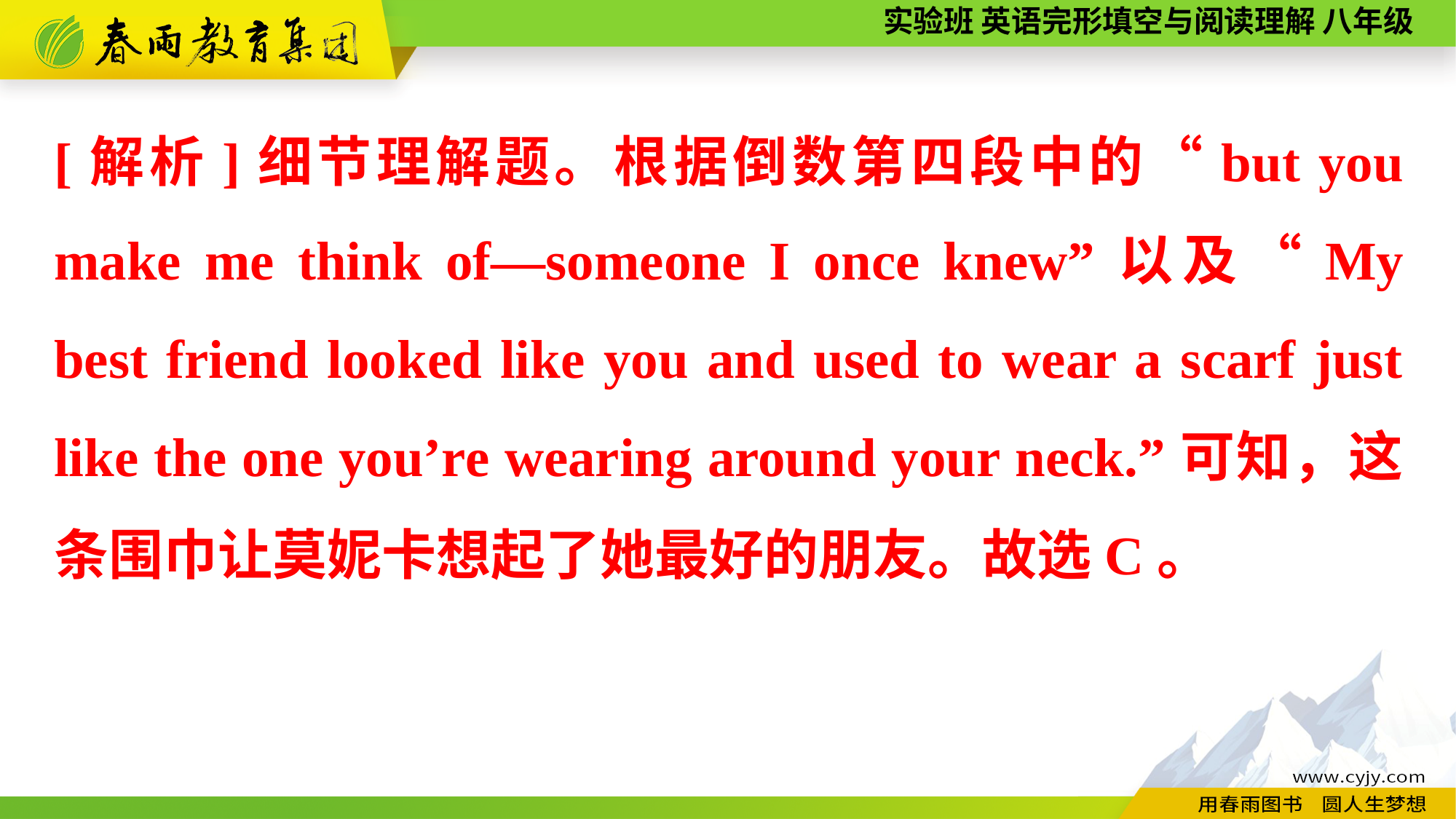

[解析]细节理解题。根据倒数第四段中的“but you make me think of—someone I once knew”以及“My best friend looked like you and used to wear a scarf just like the one you’re wearing around your neck.”可知，这条围巾让莫妮卡想起了她最好的朋友。故选C。